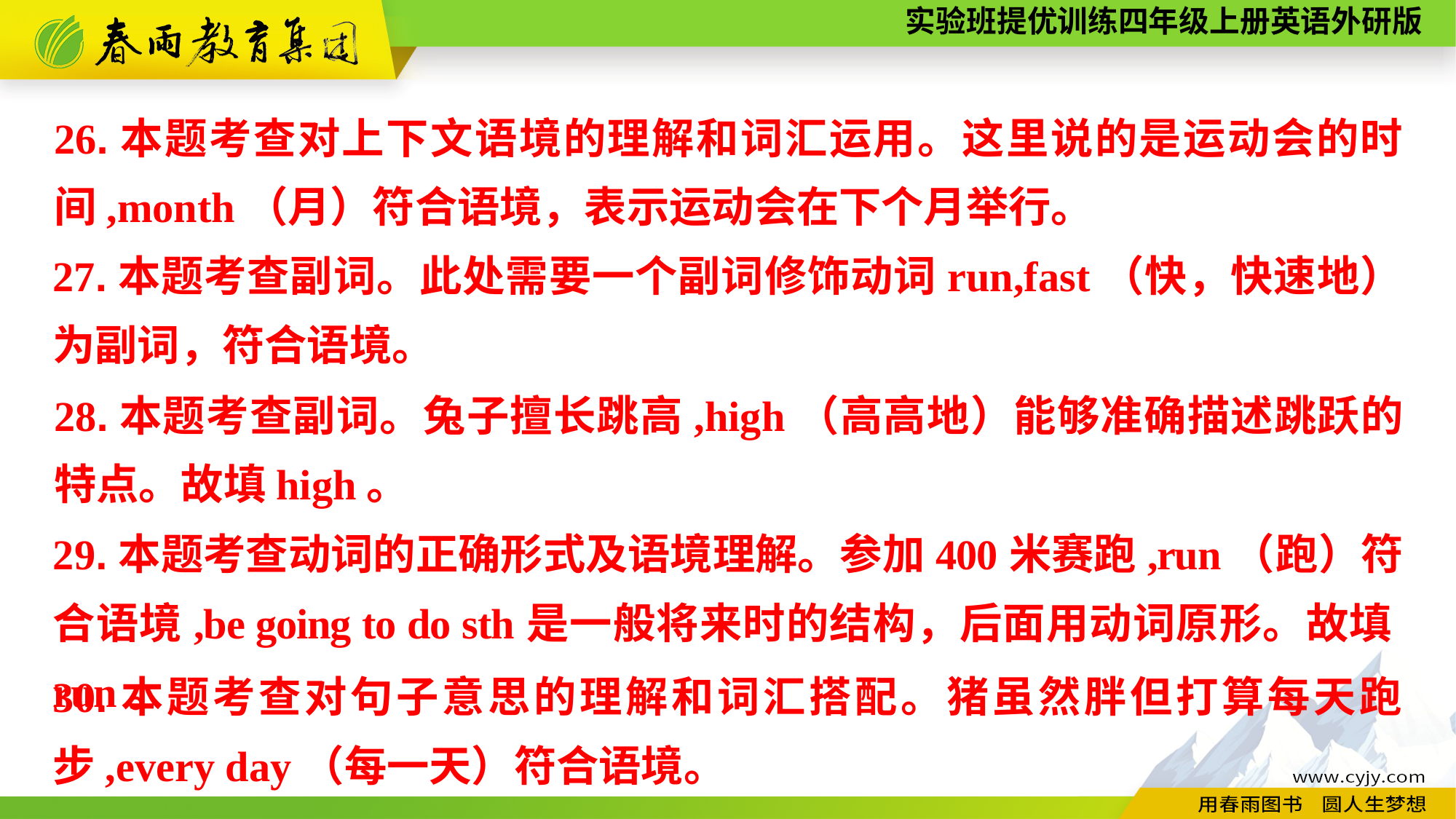

26.本题考查对上下文语境的理解和词汇运用。这里说的是运动会的时间,month（月）符合语境，表示运动会在下个月举行。
27.本题考查副词。此处需要一个副词修饰动词run,fast（快，快速地）为副词，符合语境。
28.本题考查副词。兔子擅长跳高,high（高高地）能够准确描述跳跃的特点。故填high。
29.本题考查动词的正确形式及语境理解。参加400米赛跑,run（跑）符合语境,be going to do sth是一般将来时的结构，后面用动词原形。故填run。
30.本题考查对句子意思的理解和词汇搭配。猪虽然胖但打算每天跑步,every day（每一天）符合语境。